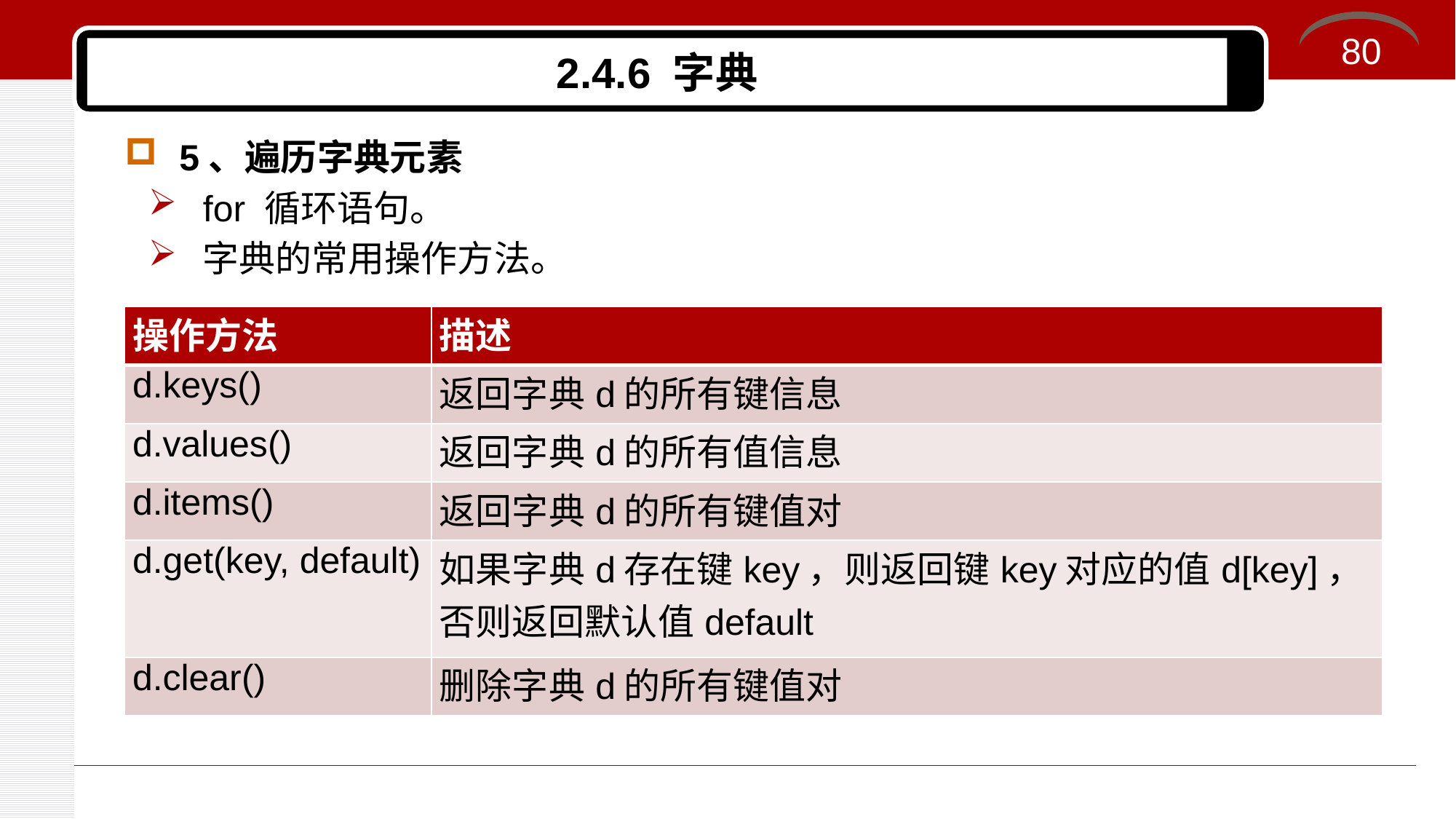

80
# 2.4.6 字典
5、遍历字典元素
for 循环语句。
字典的常用操作方法。

| 操作方法 | 描述 |
| --- | --- |
| d.keys() | 返回字典d的所有键信息 |
| d.values() | 返回字典d的所有值信息 |
| d.items() | 返回字典d的所有键值对 |
| d.get(key, default) | 如果字典d存在键key，则返回键key对应的值d[key]，否则返回默认值default |
| d.clear() | 删除字典d的所有键值对 |